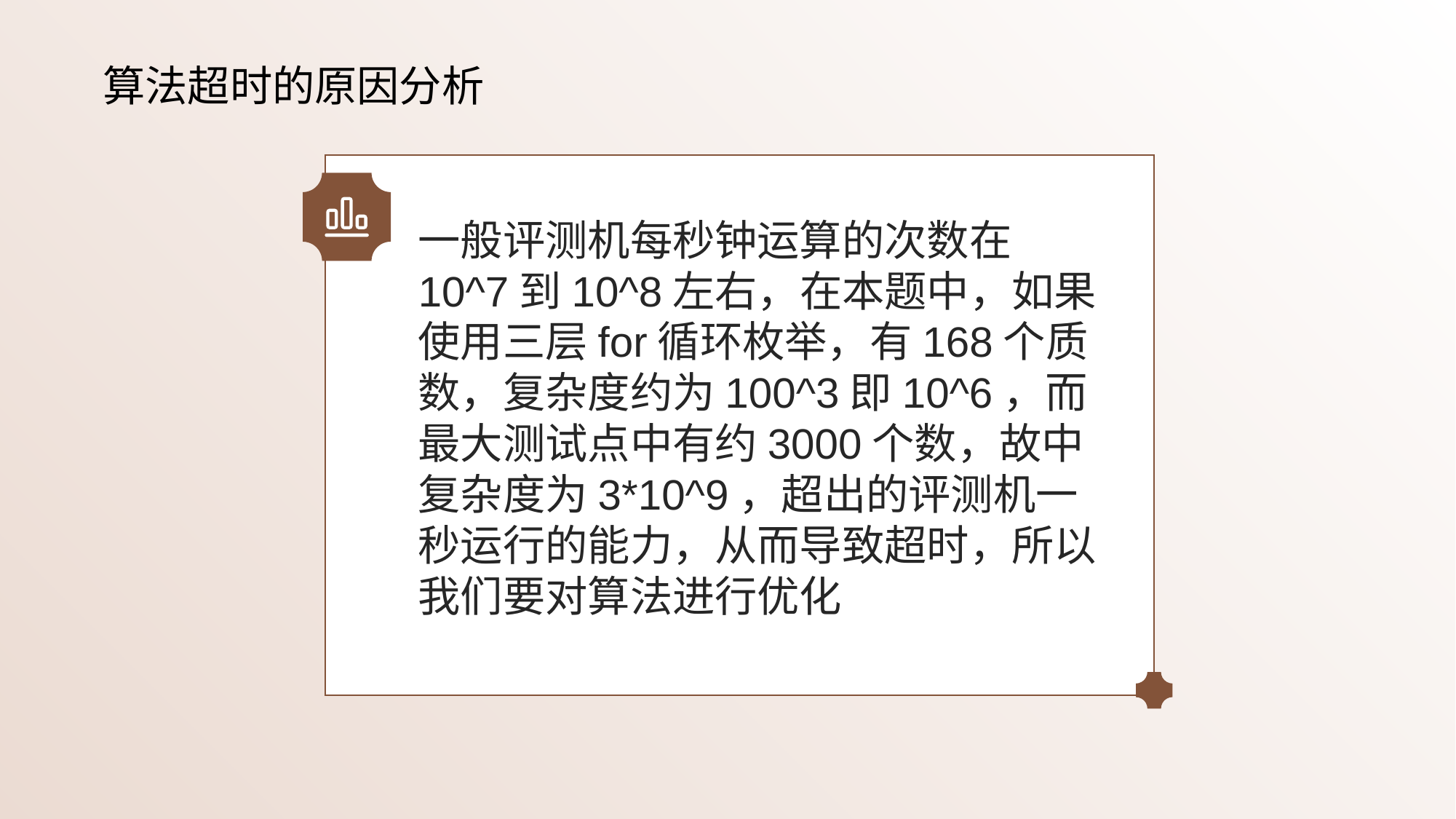

算法超时的原因分析

一般评测机每秒钟运算的次数在10^7到10^8左右，在本题中，如果使用三层for循环枚举，有168个质数，复杂度约为100^3即10^6，而最大测试点中有约3000个数，故中复杂度为3*10^9，超出的评测机一秒运行的能力，从而导致超时，所以我们要对算法进行优化